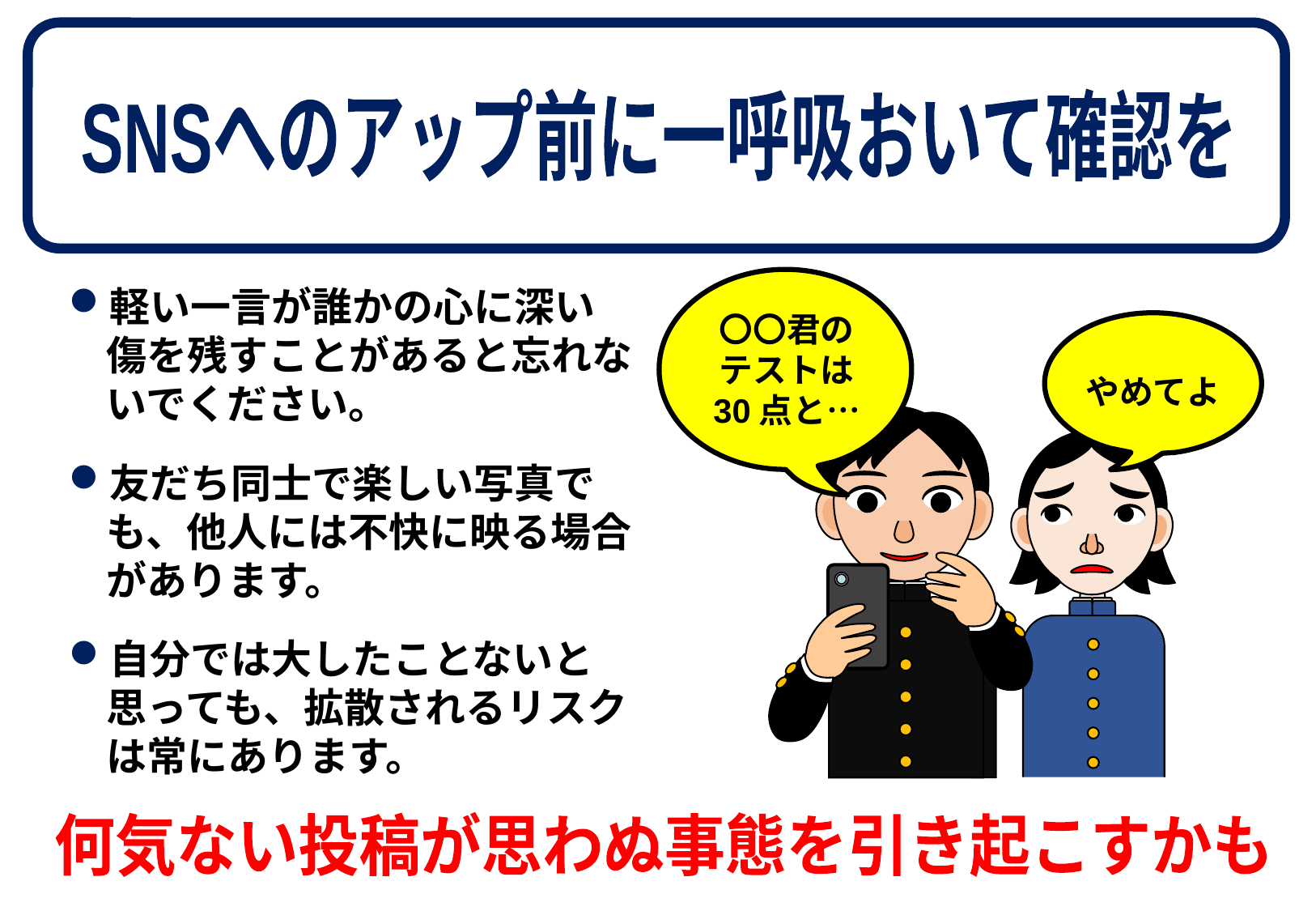

SNSへのアップ前に一呼吸おいて確認を

軽い一言が誰かの心に深い傷を残すことがあると忘れないでください。
友だち同士で楽しい写真でも、他人には不快に映る場合があります。
自分では大したことないと思っても、拡散されるリスクは常にあります。
〇〇君の
テストは
30点と…

やめてよ

何気ない投稿が思わぬ事態を引き起こすかも